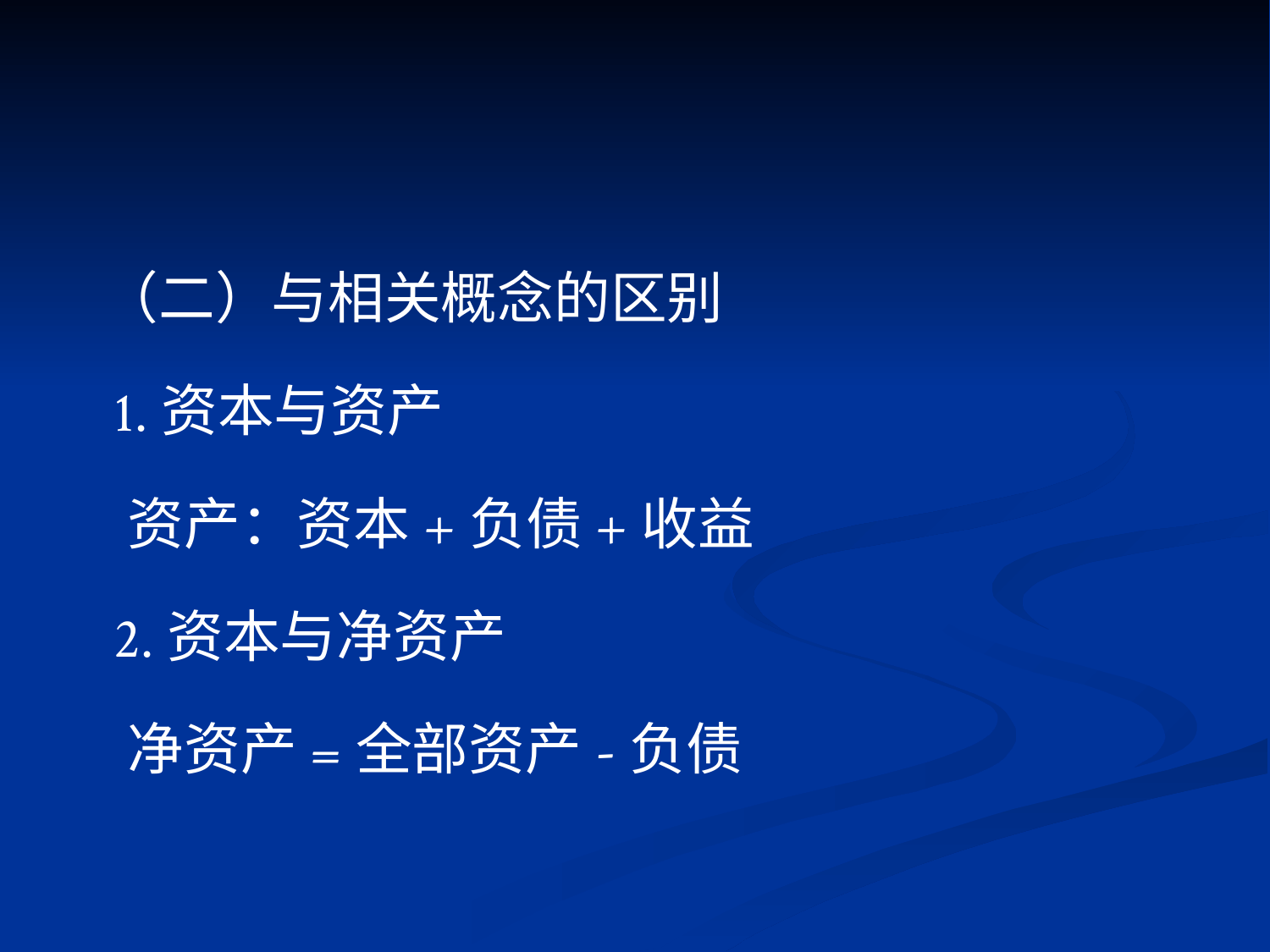

#
 （二）与相关概念的区别
   1.资本与资产
   资产：资本+负债+收益
   2.资本与净资产
   净资产=全部资产-负债